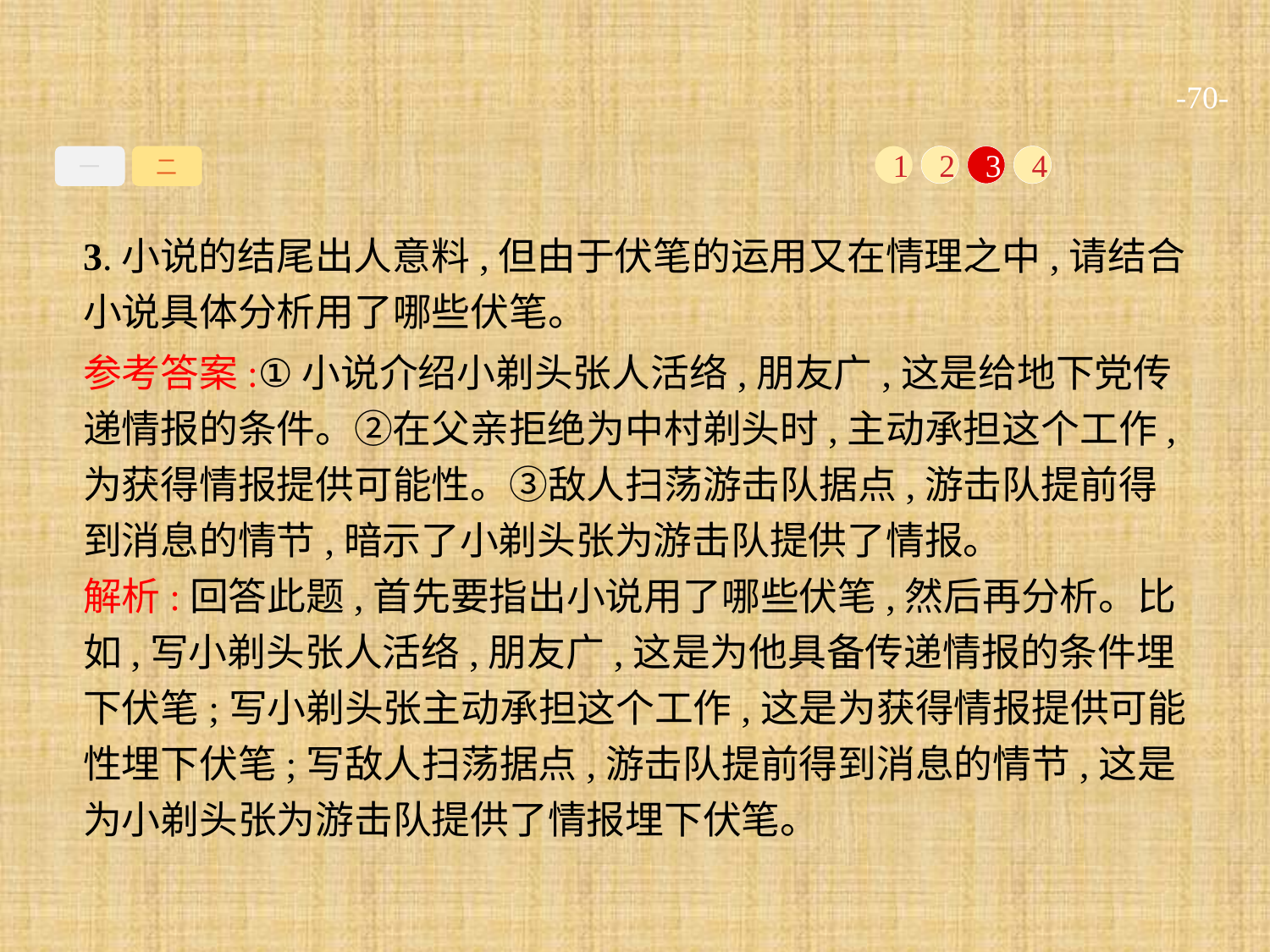

-70-
一
二
1
2
3
4
3.小说的结尾出人意料,但由于伏笔的运用又在情理之中,请结合小说具体分析用了哪些伏笔。
参考答案:①小说介绍小剃头张人活络,朋友广,这是给地下党传递情报的条件。②在父亲拒绝为中村剃头时,主动承担这个工作,为获得情报提供可能性。③敌人扫荡游击队据点,游击队提前得到消息的情节,暗示了小剃头张为游击队提供了情报。
解析:回答此题,首先要指出小说用了哪些伏笔,然后再分析。比如,写小剃头张人活络,朋友广,这是为他具备传递情报的条件埋下伏笔;写小剃头张主动承担这个工作,这是为获得情报提供可能性埋下伏笔;写敌人扫荡据点,游击队提前得到消息的情节,这是为小剃头张为游击队提供了情报埋下伏笔。